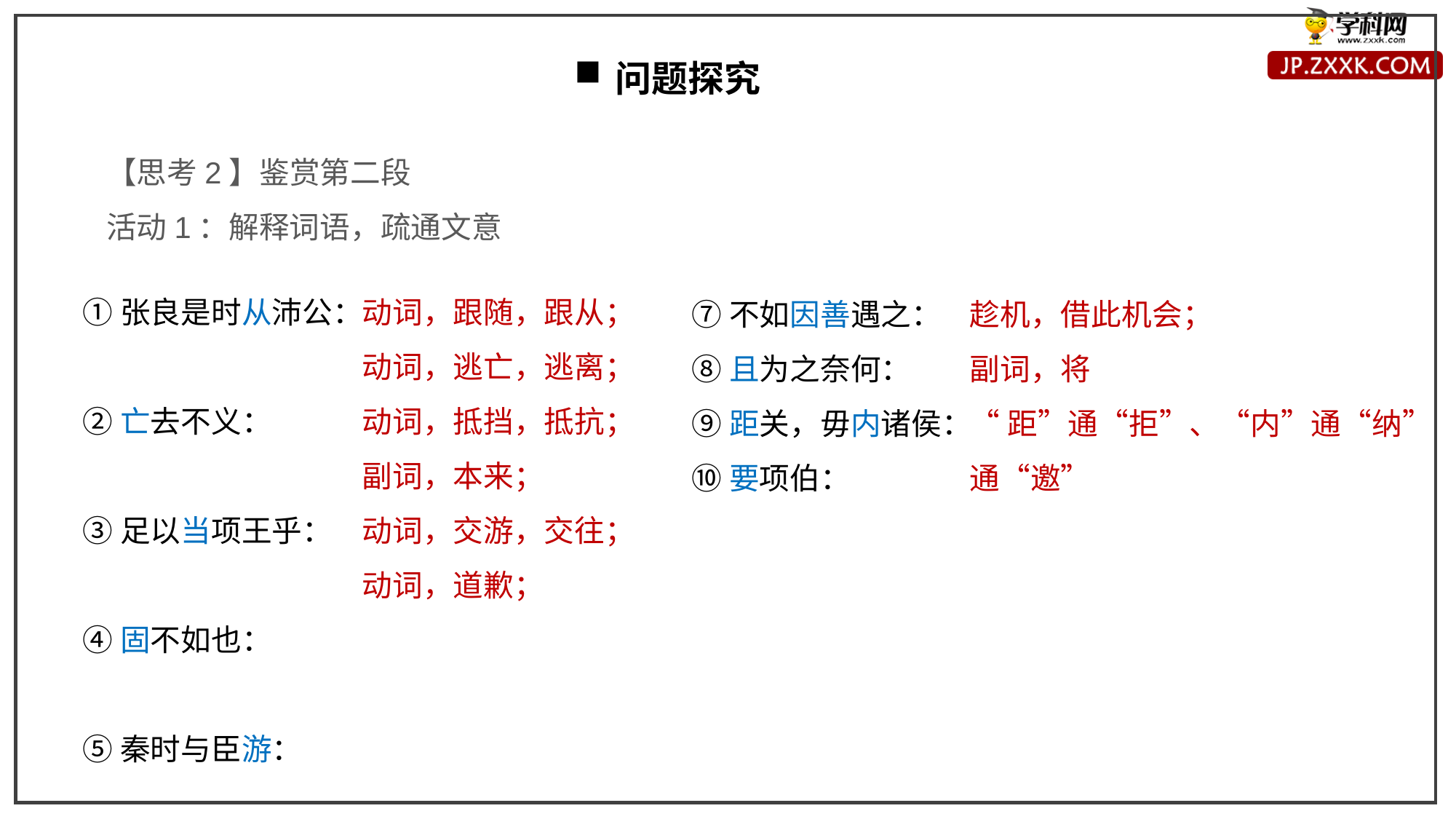

问题探究
【思考2】鉴赏第二段
活动1：解释词语，疏通文意
①张良是时从沛公：
②亡去不义：
③足以当项王乎：
④固不如也：
⑤秦时与臣游：
⑥蚤自来谢项王：
动词，跟随，跟从；
动词，逃亡，逃离；
动词，抵挡，抵抗；
副词，本来；
动词，交游，交往；
动词，道歉；
⑦不如因善遇之：
⑧且为之奈何：
⑨距关，毋内诸侯：
⑩要项伯：

趁机，借此机会；
副词，将
“距”通“拒”、“内”通“纳”
通“邀”